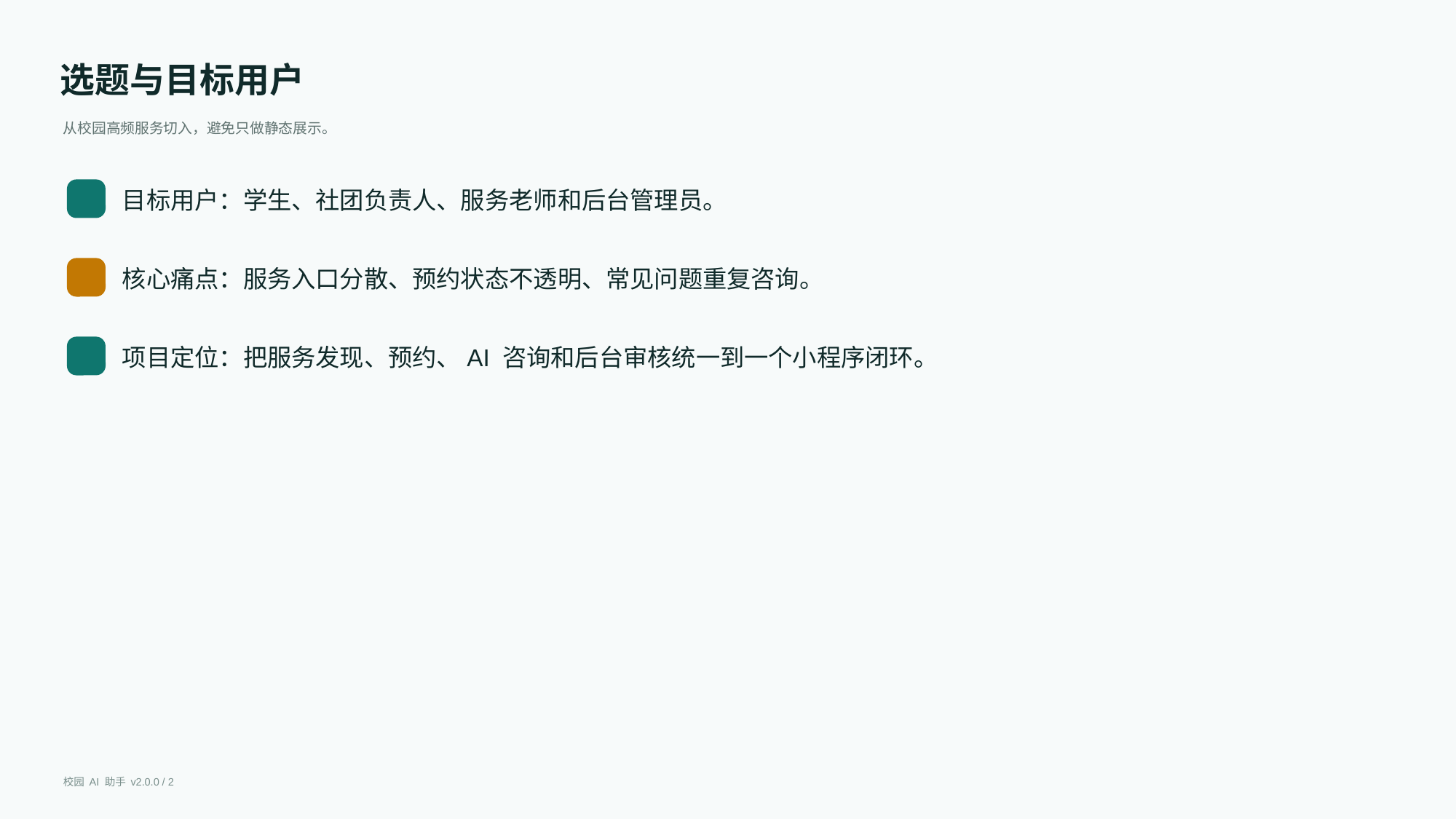

选题与目标用户
从校园高频服务切入，避免只做静态展示。
目标用户：学生、社团负责人、服务老师和后台管理员。

核心痛点：服务入口分散、预约状态不透明、常见问题重复咨询。

项目定位：把服务发现、预约、AI 咨询和后台审核统一到一个小程序闭环。

校园 AI 助手 v2.0.0 / 2